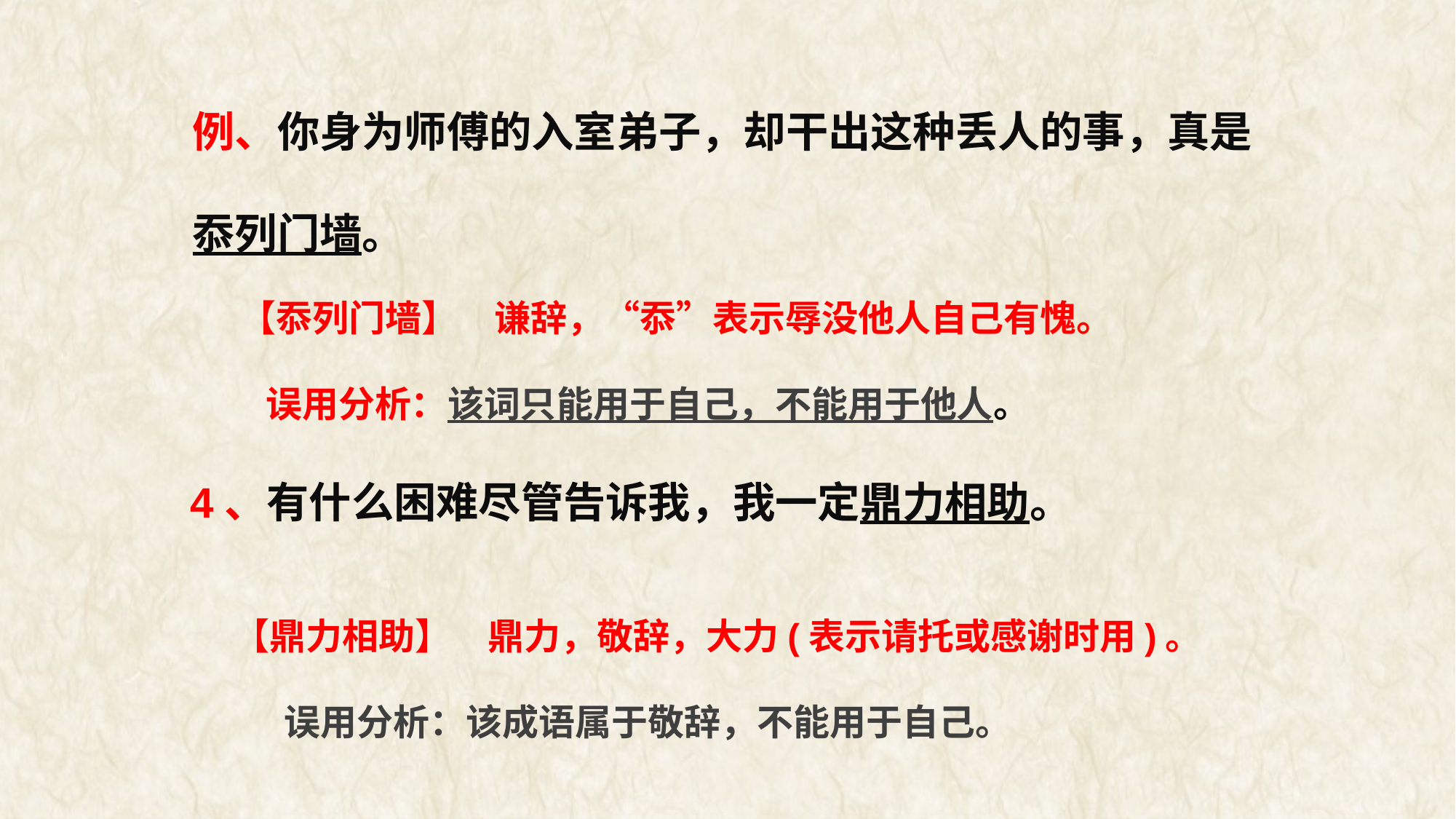

例、你身为师傅的入室弟子，却干出这种丢人的事，真是忝列门墙。
【忝列门墙】　谦辞，“忝”表示辱没他人自己有愧。
误用分析：该词只能用于自己，不能用于他人。
4、有什么困难尽管告诉我，我一定鼎力相助。
【鼎力相助】　鼎力，敬辞，大力(表示请托或感谢时用)。
误用分析：该成语属于敬辞，不能用于自己。